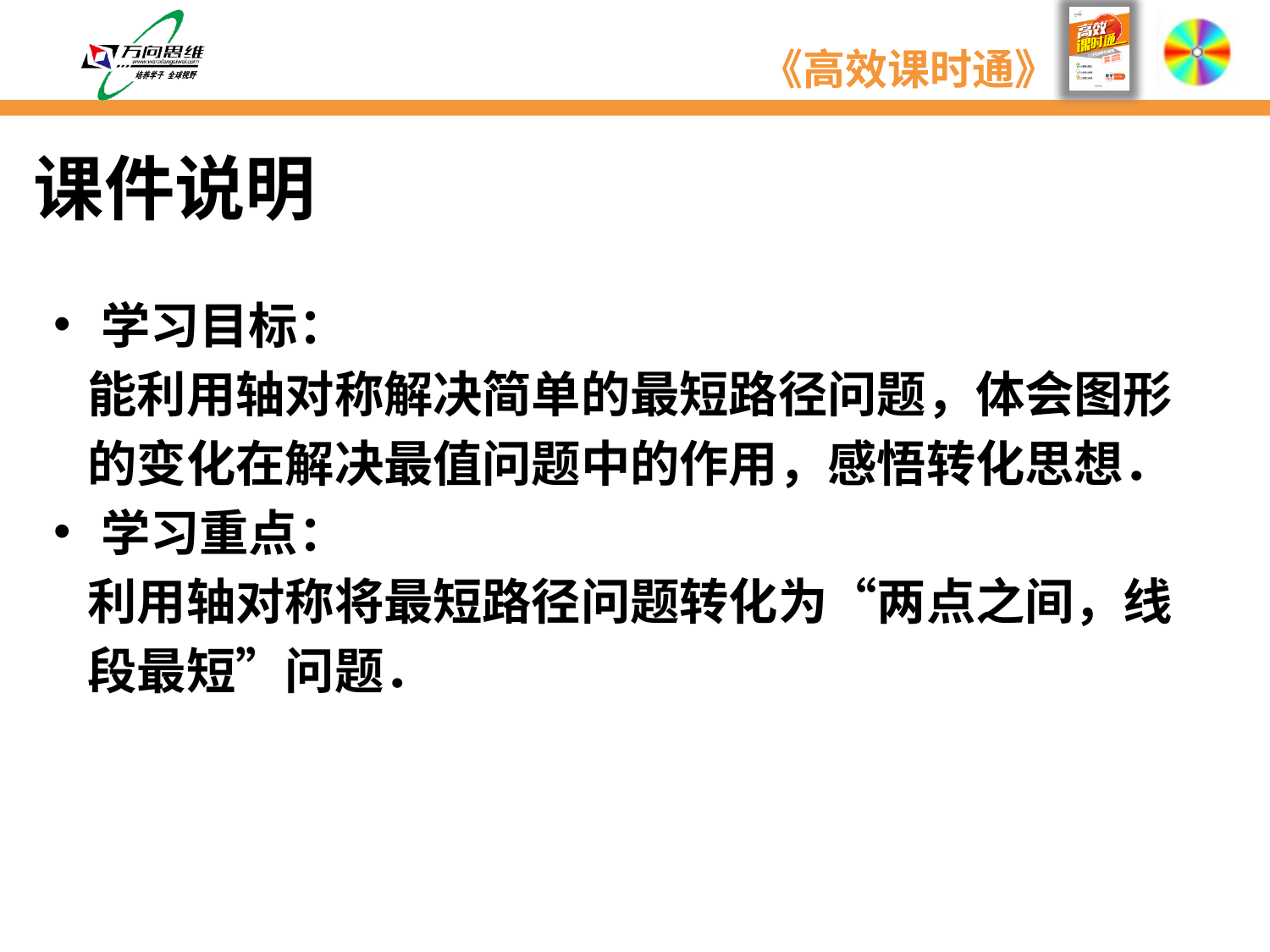

课件说明
学习目标：
  能利用轴对称解决简单的最短路径问题，体会图形
  的变化在解决最值问题中的作用，感悟转化思想．
学习重点：
  利用轴对称将最短路径问题转化为“两点之间，线
  段最短”问题．